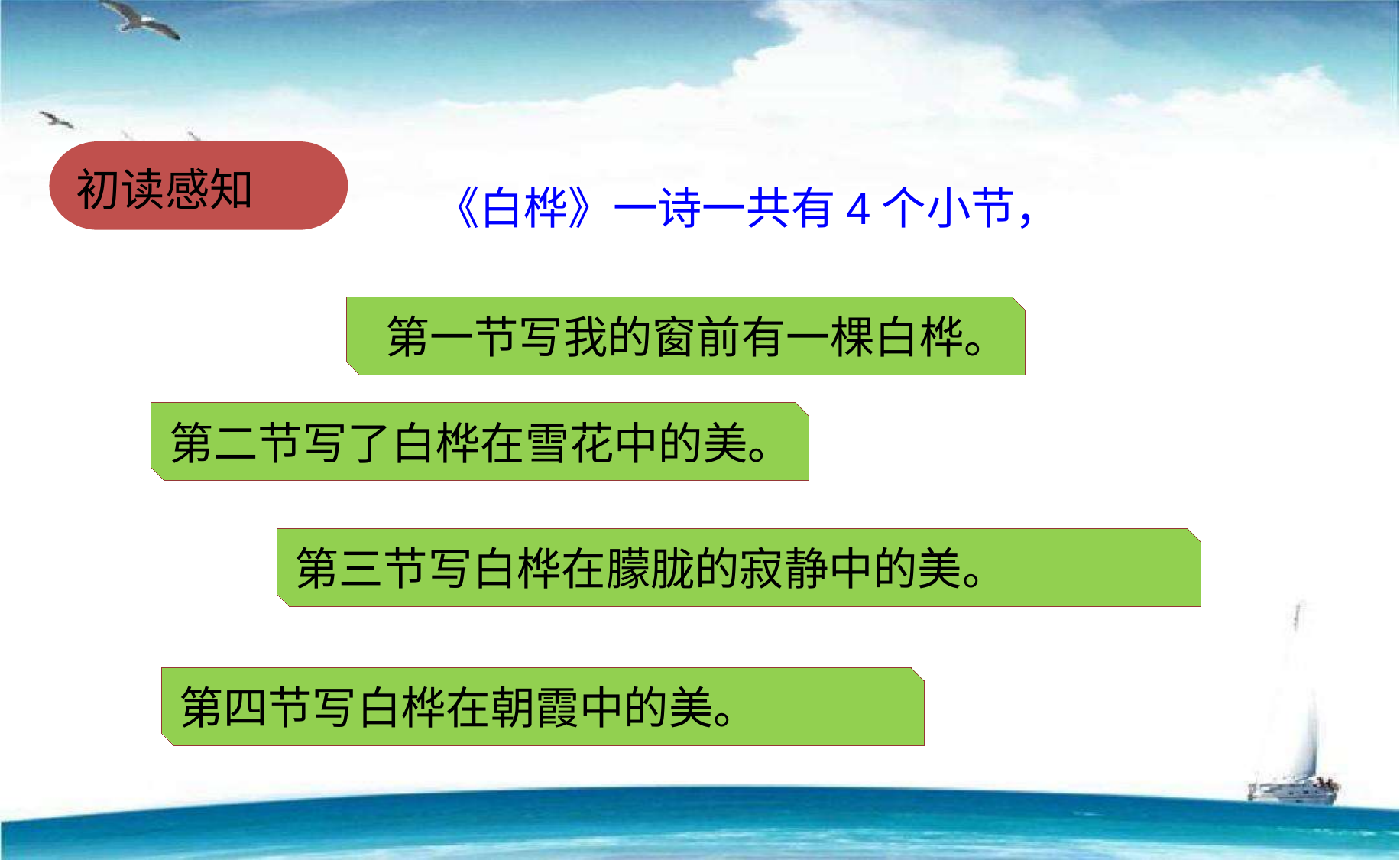

初读感知
《白桦》一诗一共有4个小节，
 第一节写我的窗前有一棵白桦。
第二节写了白桦在雪花中的美。
第三节写白桦在朦胧的寂静中的美。
第四节写白桦在朝霞中的美。